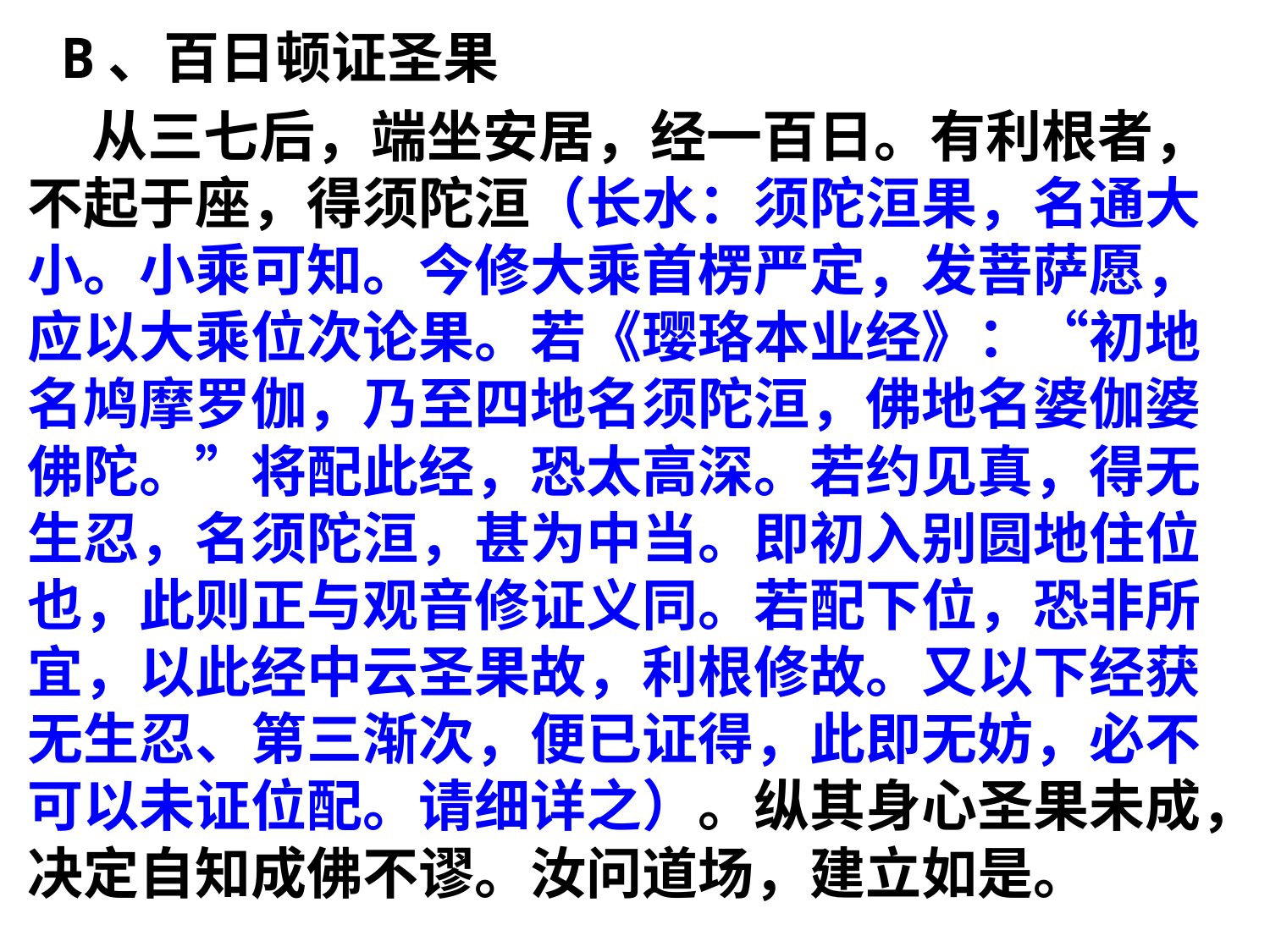

B、百日顿证圣果
    从三七后，端坐安居，经一百日。有利根者，不起于座，得须陀洹（长水：须陀洹果，名通大小。小乘可知。今修大乘首楞严定，发菩萨愿，应以大乘位次论果。若《璎珞本业经》：“初地名鸠摩罗伽，乃至四地名须陀洹，佛地名婆伽婆佛陀。”将配此经，恐太高深。若约见真，得无生忍，名须陀洹，甚为中当。即初入别圆地住位也，此则正与观音修证义同。若配下位，恐非所宜，以此经中云圣果故，利根修故。又以下经获无生忍、第三渐次，便已证得，此即无妨，必不可以未证位配。请细详之）。纵其身心圣果未成，决定自知成佛不谬。汝问道场，建立如是。